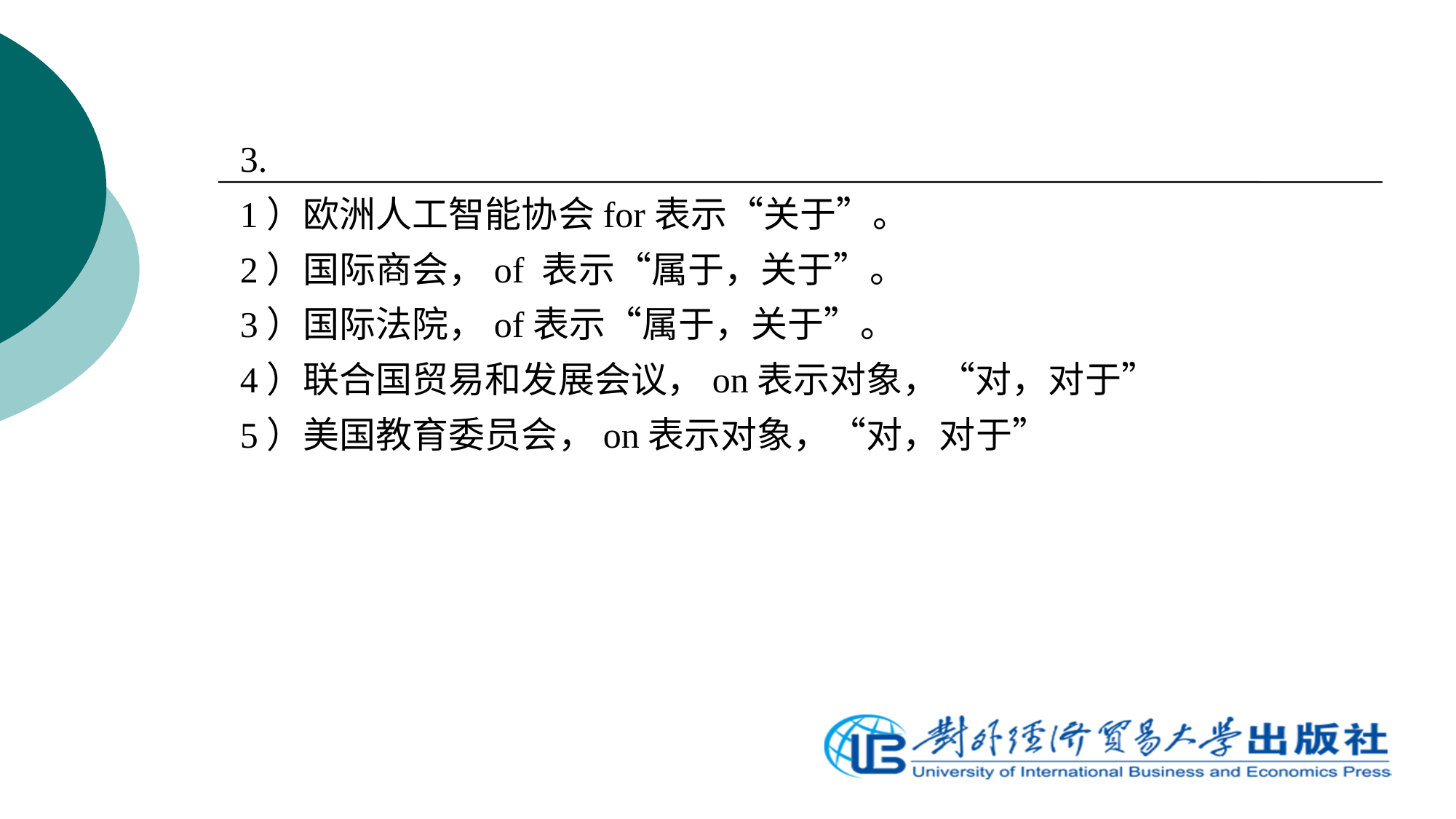

3.
1）欧洲人工智能协会for表示“关于”。
2）国际商会，of 表示“属于，关于”。
3）国际法院，of表示“属于，关于”。
4）联合国贸易和发展会议，on表示对象，“对，对于”
5）美国教育委员会，on表示对象，“对，对于”